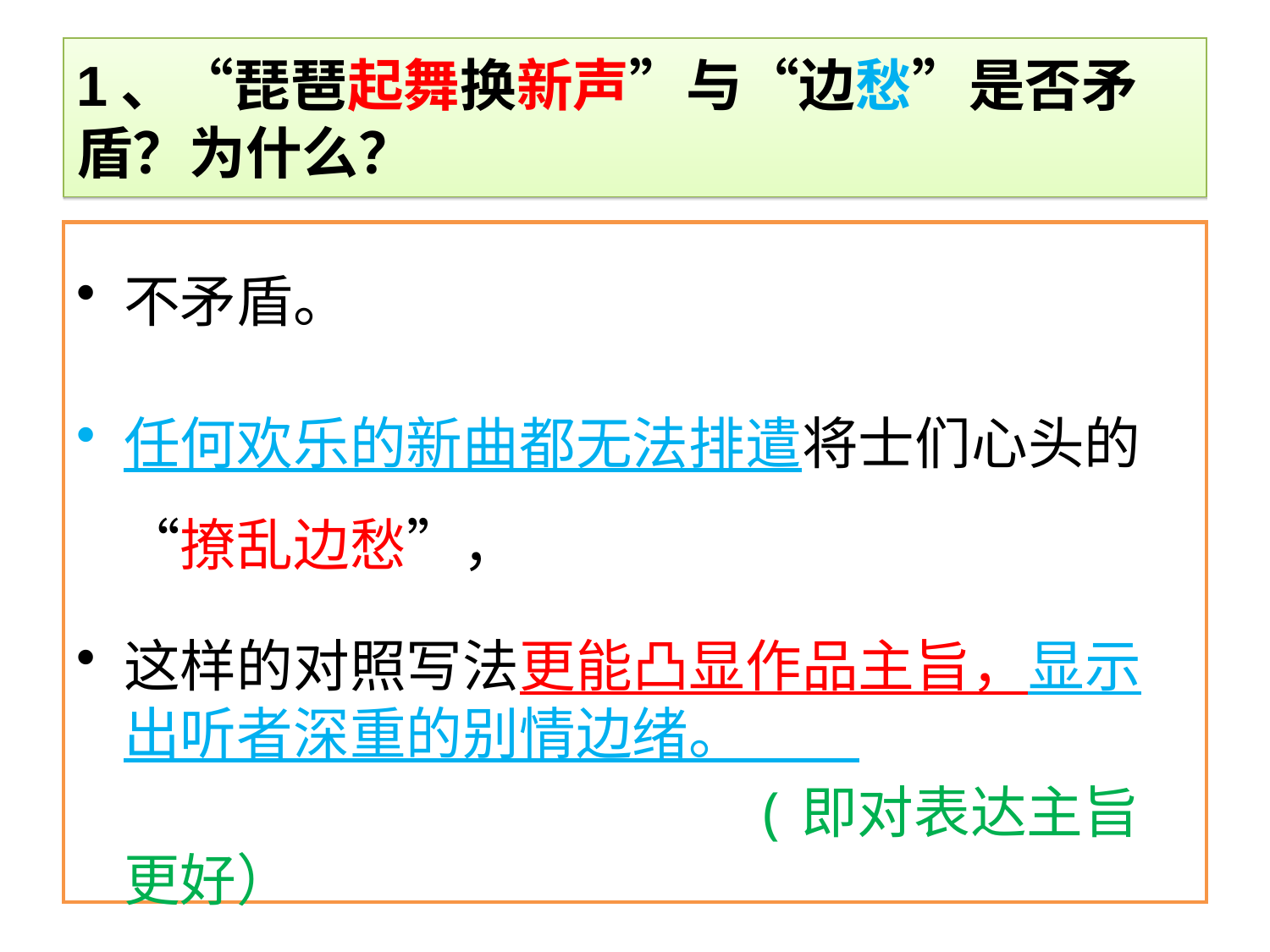

1、“琵琶起舞换新声”与“边愁”是否矛盾？为什么？

不矛盾。

任何欢乐的新曲都无法排遣将士们心头的“撩乱边愁”，

这样的对照写法更能凸显作品主旨，显示出听者深重的别情边绪。
                    (即对表达主旨更好）